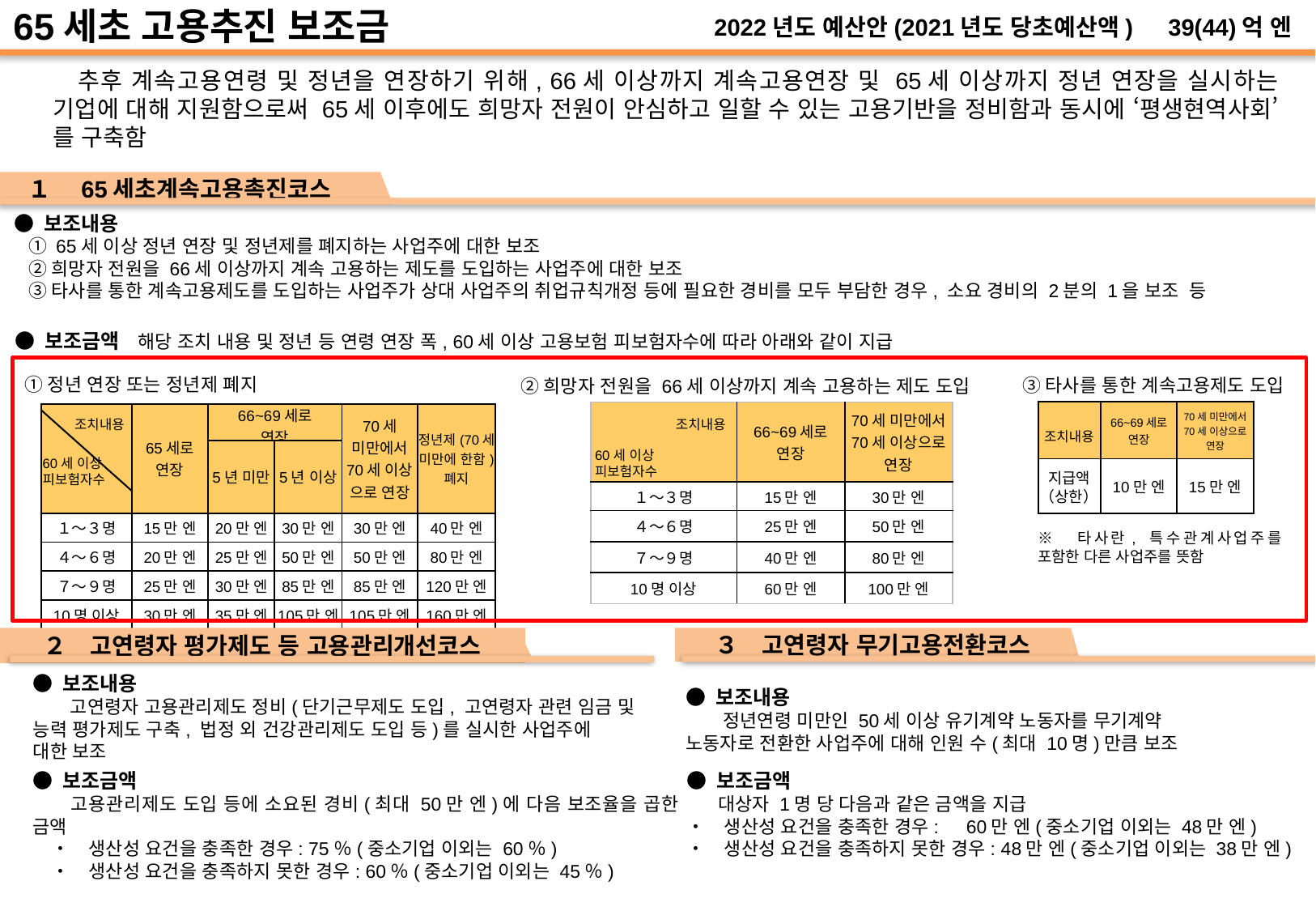

2022년도 예산안(2021년도 당초예산액)　39(44)억 엔
65세초 고용추진 보조금

　추후 계속고용연령 및 정년을 연장하기 위해, 66세 이상까지 계속고용연장 및 65세 이상까지 정년 연장을 실시하는 기업에 대해 지원함으로써 65세 이후에도 희망자 전원이 안심하고 일할 수 있는 고용기반을 정비함과 동시에 ‘평생현역사회’를 구축함
１　65세초계속고용촉진코스

 ● 보조내용
　① 65세 이상 정년 연장 및 정년제를 폐지하는 사업주에 대한 보조
　② 희망자 전원을 66세 이상까지 계속 고용하는 제도를 도입하는 사업주에 대한 보조
　③ 타사를 통한 계속고용제도를 도입하는 사업주가 상대 사업주의 취업규칙개정 등에 필요한 경비를 모두 부담한 경우, 소요 경비의 2분의 1을 보조  등
 ● 보조금액　해당 조치 내용 및 정년 등 연령 연장 폭, 60세 이상 고용보험 피보험자수에 따라 아래와 같이 지급

①정년 연장 또는 정년제 폐지
③타사를 통한 계속고용제도 도입
②희망자 전원을 66세 이상까지 계속 고용하는 제도 도입
|  | 66~69세로 연장 | 70세 미만에서 70세 이상으로 연장 |
| --- | --- | --- |
|  | 10만 엔 | 15만 엔 |
|  | 66~69세로 연장 | 70세 미만에서 70세 이상으로 연장 |
| --- | --- | --- |
| １～３명 | 15만 엔 | 30만 엔 |
| ４～６명 | 25만 엔 | 50만 엔 |
| ７～９명 | 40만 엔 | 80만 엔 |
| 10명 이상 | 60만 엔 | 100만 엔 |
|  | 65세로 연장 | 66~69세로 연장 |  | 70세 미만에서 70세 이상 으로 연장 | 정년제(70세 미만에 한함) 폐지 |
| --- | --- | --- | --- | --- | --- |
|  |  | 5년 미만 | 5년 이상 |  |  |
| １～３명 | 15만 엔 | 20만 엔 | 30만 엔 | 30만 엔 | 40만 엔 |
| ４～６명 | 20만 엔 | 25만 엔 | 50만 엔 | 50만 엔 | 80만 엔 |
| ７～９명 | 25만 엔 | 30만 엔 | 85만 엔 | 85만 엔 | 120만 엔 |
| 10명 이상 | 30만 엔 | 35만 엔 | 105만 엔 | 105만 엔 | 160만 엔 |
조치내용
조치내용
조치내용
60세 이상
피보험자수
60세 이상
피보험자수
지급액
（상한）
※　타사란, 특수관계사업주를 포함한 다른 사업주를 뜻함
２　고연령자 평가제도 등 고용관리개선코스

● 보조내용
　　고연령자 고용관리제도 정비(단기근무제도 도입, 고연령자 관련 임금 및
능력 평가제도 구축, 법정 외 건강관리제도 도입 등)를 실시한 사업주에
대한 보조
● 보조금액
　　고용관리제도 도입 등에 소요된 경비(최대 50만 엔)에 다음 보조율을 곱한 금액
　・　생산성 요건을 충족한 경우: 75％(중소기업 이외는 60％)
　・　생산성 요건을 충족하지 못한 경우: 60％(중소기업 이외는 45％)
３　고연령자 무기고용전환코스

● 보조금액
　   대상자 1명 당 다음과 같은 금액을 지급
・　생산성 요건을 충족한 경우:　60만 엔(중소기업 이외는 48만 엔)
・　생산성 요건을 충족하지 못한 경우: 48만 엔(중소기업 이외는 38만 엔)

● 보조내용
　　정년연령 미만인 50세 이상 유기계약 노동자를 무기계약
노동자로 전환한 사업주에 대해 인원 수(최대 10명)만큼 보조